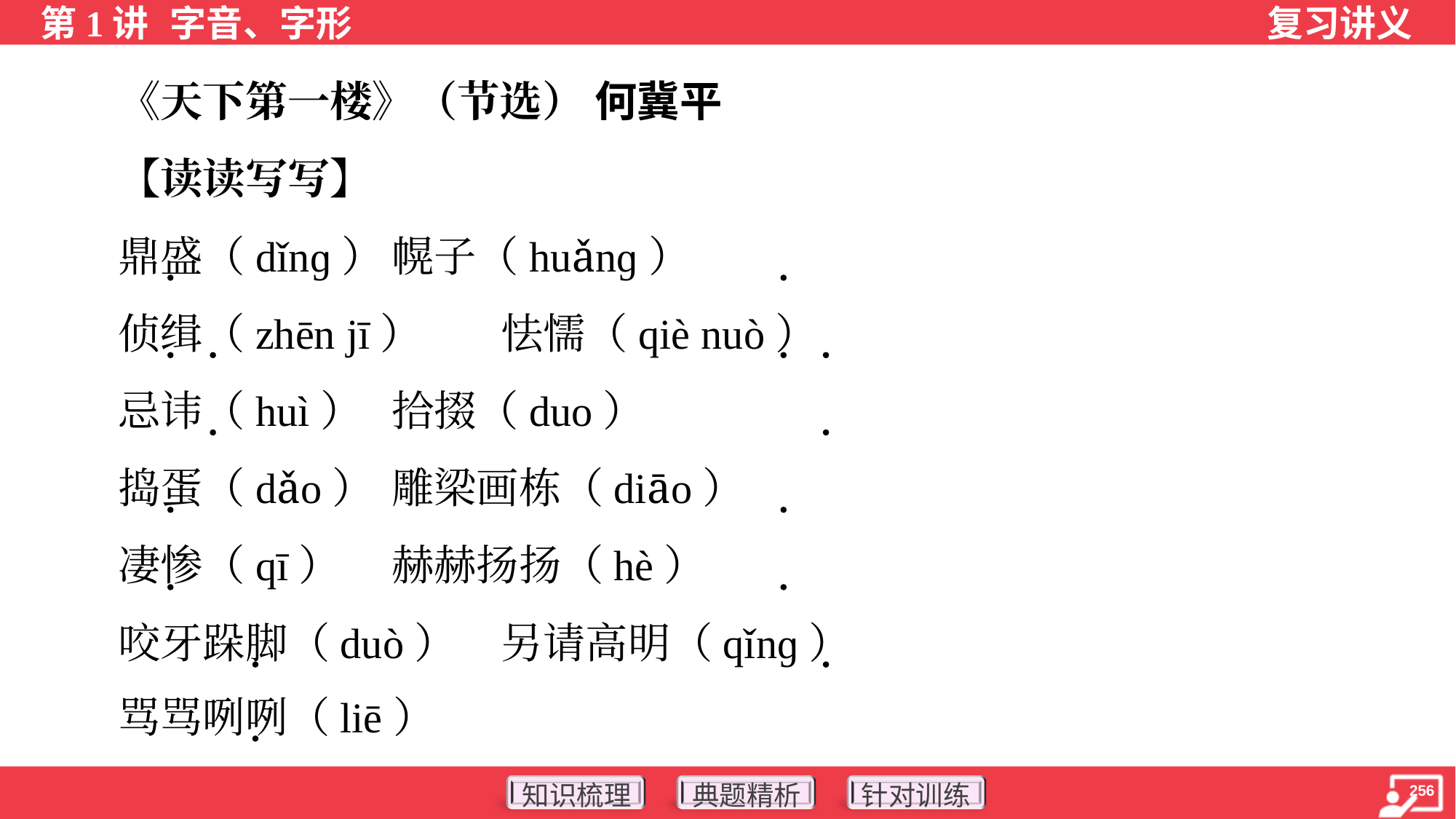

《天下第一楼》（节选） 何冀平
    【读读写写】
    鼎盛（dǐnɡ）	幌子（huǎnɡ）
    侦缉（zhēn jī）	怯懦（qiè nuò）
    忌讳（huì）	拾掇（duo）
    捣蛋（dǎo）	雕梁画栋（diāo）
    凄惨（qī）	赫赫扬扬（hè）
    咬牙跺脚（duò）	另请高明（qǐnɡ）
    骂骂咧咧（liē）